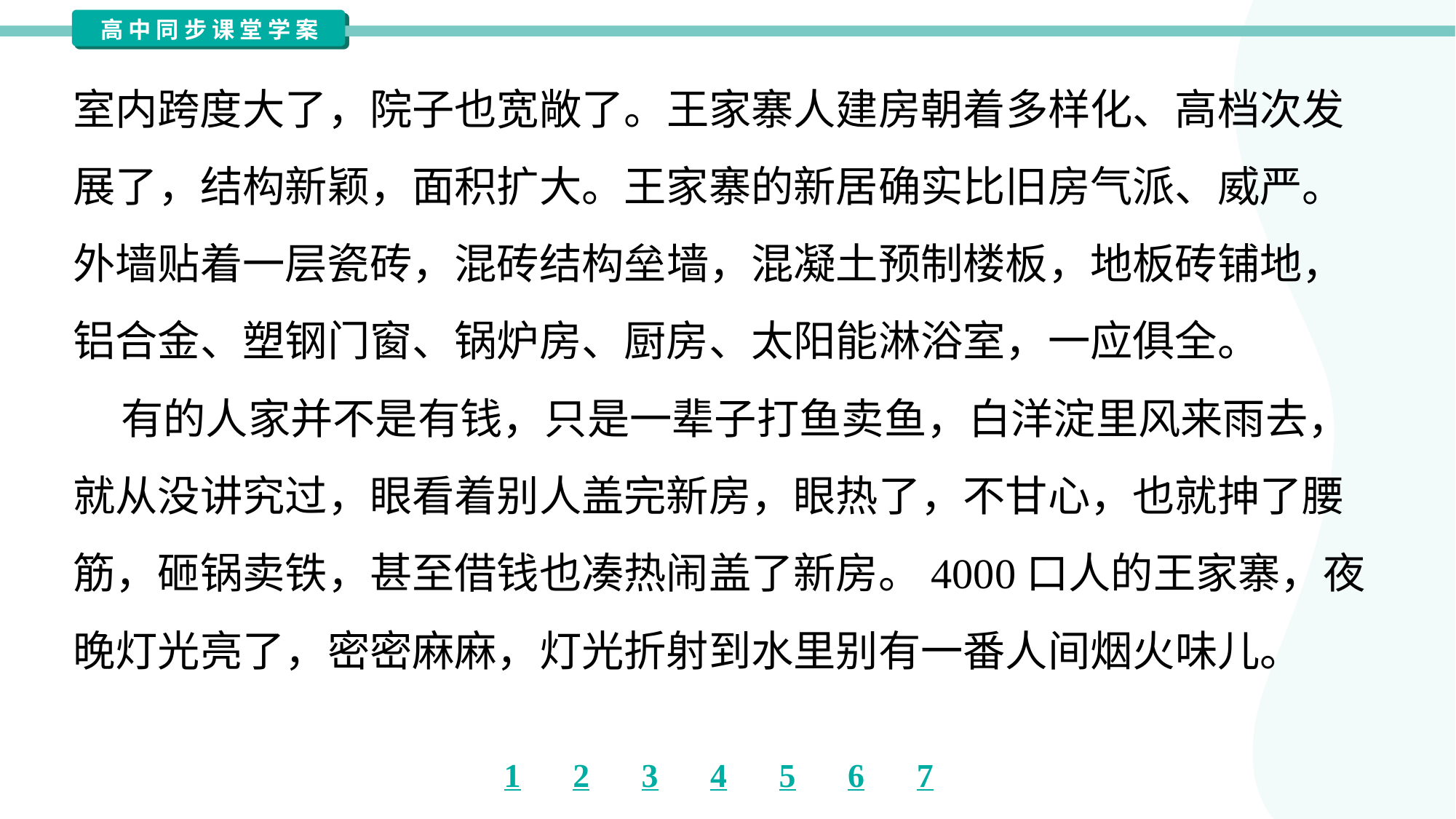

室内跨度大了，院子也宽敞了。王家寨人建房朝着多样化、高档次发
展了，结构新颖，面积扩大。王家寨的新居确实比旧房气派、威严。
外墙贴着一层瓷砖，混砖结构垒墙，混凝土预制楼板，地板砖铺地，
铝合金、塑钢门窗、锅炉房、厨房、太阳能淋浴室，一应俱全。
    有的人家并不是有钱，只是一辈子打鱼卖鱼，白洋淀里风来雨去，
就从没讲究过，眼看着别人盖完新房，眼热了，不甘心，也就抻了腰
筋，砸锅卖铁，甚至借钱也凑热闹盖了新房。4000口人的王家寨，夜
晚灯光亮了，密密麻麻，灯光折射到水里别有一番人间烟火味儿。